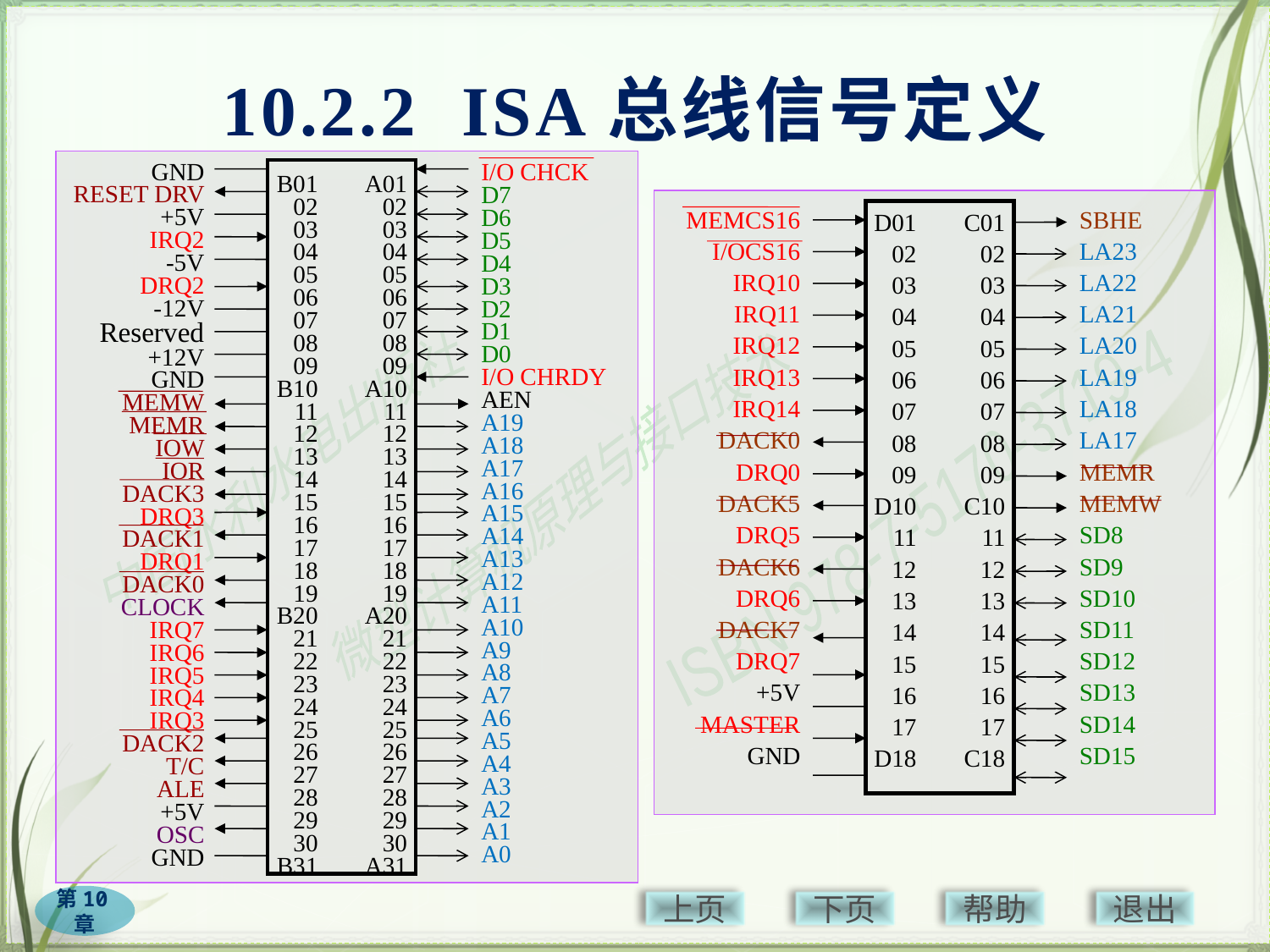

# 10.2.2  ISA总线信号定义

B01
02
03
04
05
06
07
08
09
B10
11
12
13
14
15
16
17
18
19
B20
21
22
23
24
25
26
27
28
29
30
B31

A01
02
03
04
05
06
07
08
09
A10
11
12
13
14
15
16
17
18
19
A20
21
22
23
24
25
26
27
28
29
30
A31

GND
RESET DRV
+5V
IRQ2
-5V
DRQ2
-12V
Reserved
+12V
GND
MEMW
MEMR
IOW
IOR
DACK3
DRQ3
DACK1
DRQ1
DACK0
CLOCK
IRQ7
IRQ6
IRQ5
IRQ4
IRQ3
DACK2
T/C
ALE
+5V
OSC
GND
I/O CHCK
D7
D6
D5
D4
D3
D2
D1
D0
I/O CHRDY
AEN
A19
A18
A17
A16
A15
A14
A13
A12
A11
A10
A9
A8
A7
A6
A5
A4
A3
A2
A1
A0

D01
02
03
04
05
06
07
08
09
D10
11
12
13
14
15
16
17
D18

C01
02
03
04
05
06
07
08
09
C10
11
12
13
14
15
16
17
C18

MEMCS16
I/OCS16
IRQ10
IRQ11
IRQ12
IRQ13
IRQ14
DACK0
DRQ0
DACK5
DRQ5
DACK6
DRQ6
DACK7
DRQ7
+5V
MASTER
GND

SBHE
LA23
LA22
LA21
LA20
LA19
LA18
LA17
MEMR
MEMW
SD8
SD9
SD10
SD11
SD12
SD13
SD14
SD15